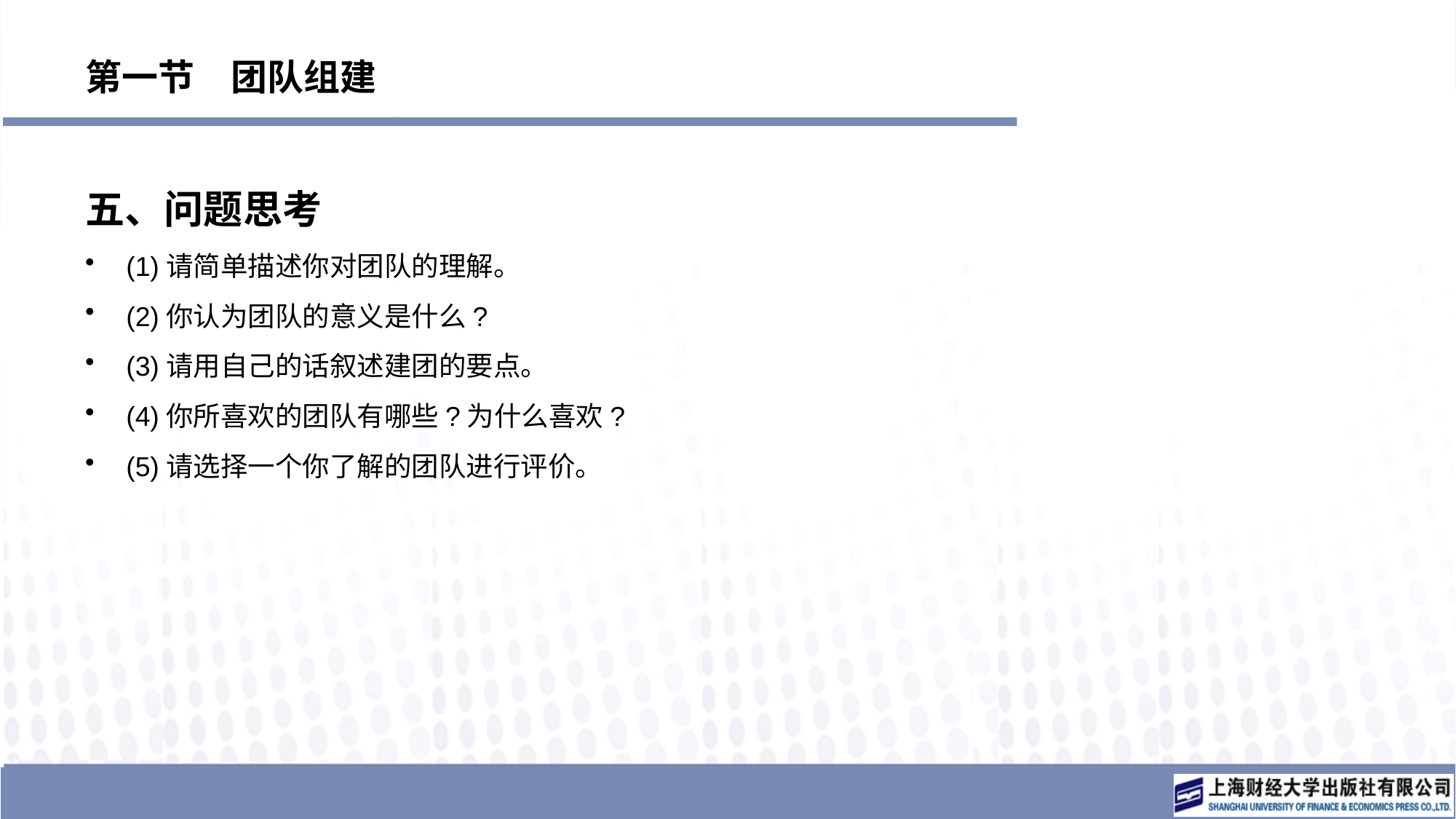

# 第一节　团队组建
五、问题思考
(1)请简单描述你对团队的理解。
(2)你认为团队的意义是什么?
(3)请用自己的话叙述建团的要点。
(4)你所喜欢的团队有哪些?为什么喜欢?
(5)请选择一个你了解的团队进行评价。